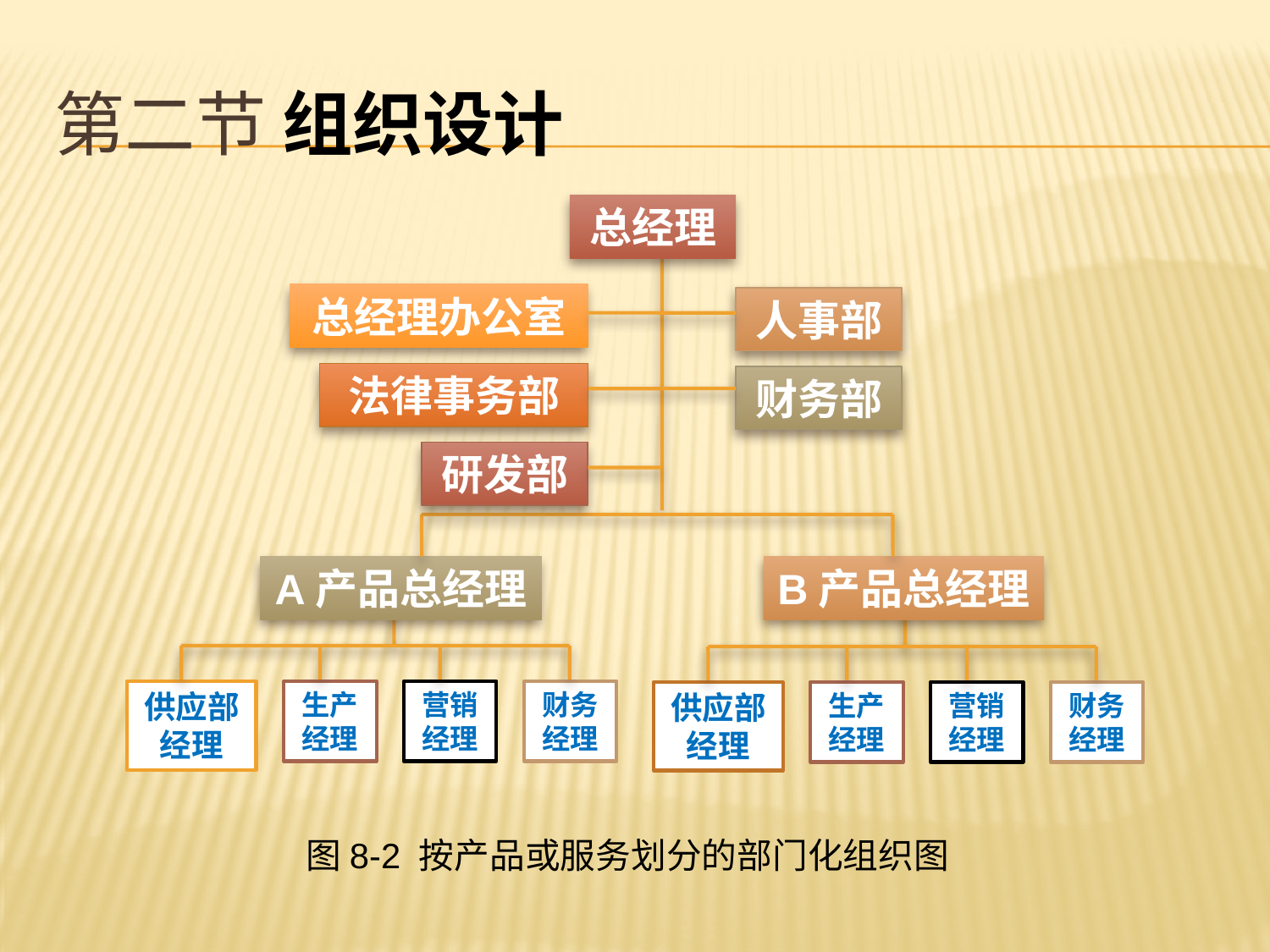

# 第二节 组织设计
总经理

总经理办公室
人事部

法律事务部
财务部

研发部

A产品总经理
B产品总经理

供应部经理
生产经理
营销经理
财务经理
供应部经理
生产经理
营销经理
财务经理
图8-2 按产品或服务划分的部门化组织图